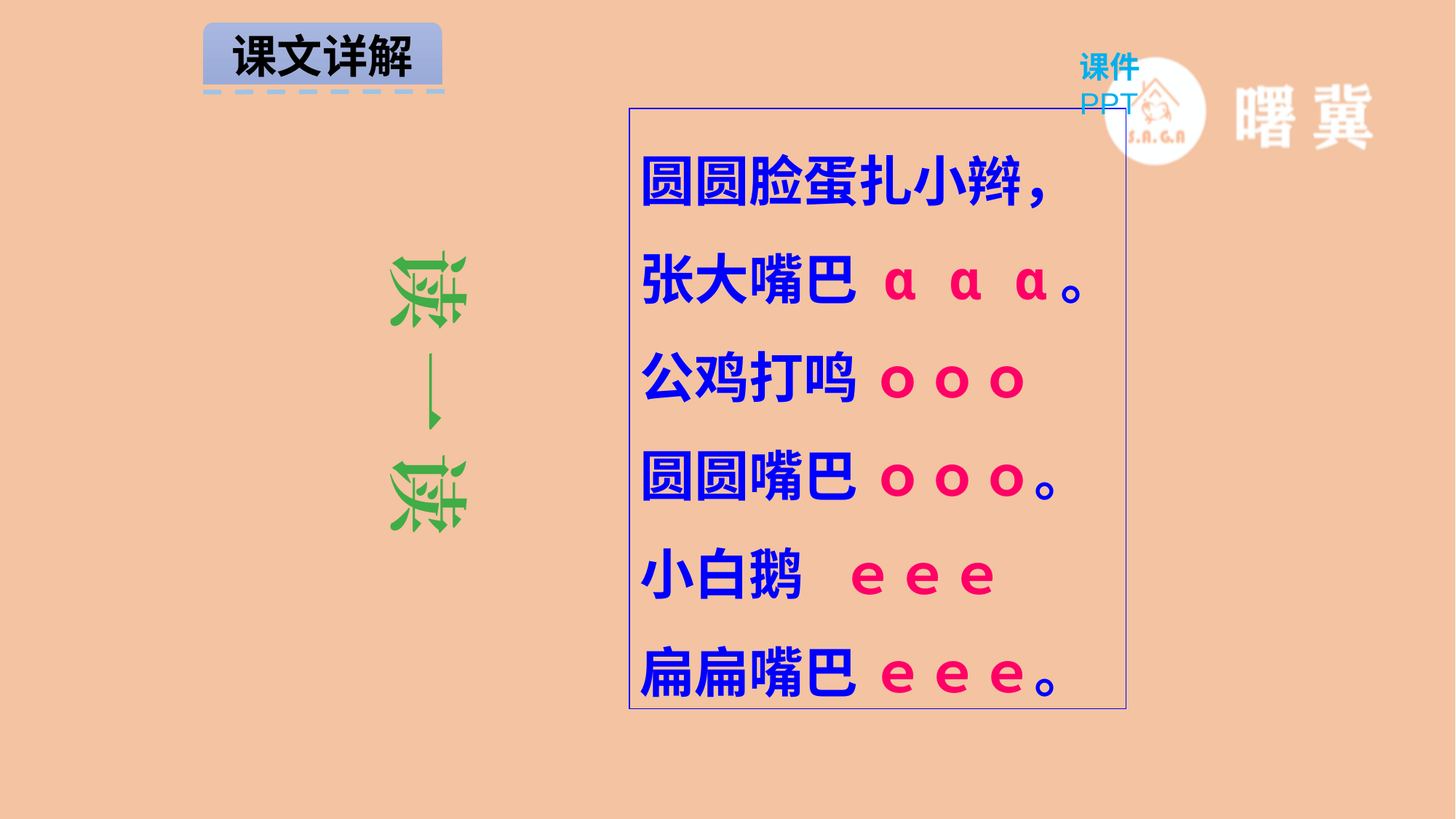

课文详解
课件PPT
圆圆脸蛋扎小辫，
张大嘴巴 ɑ ɑ ɑ。
公鸡打鸣 ｏｏｏ
圆圆嘴巴 ｏｏｏ。
小白鹅   ｅｅｅ
扁扁嘴巴 ｅｅｅ。
读 一 读